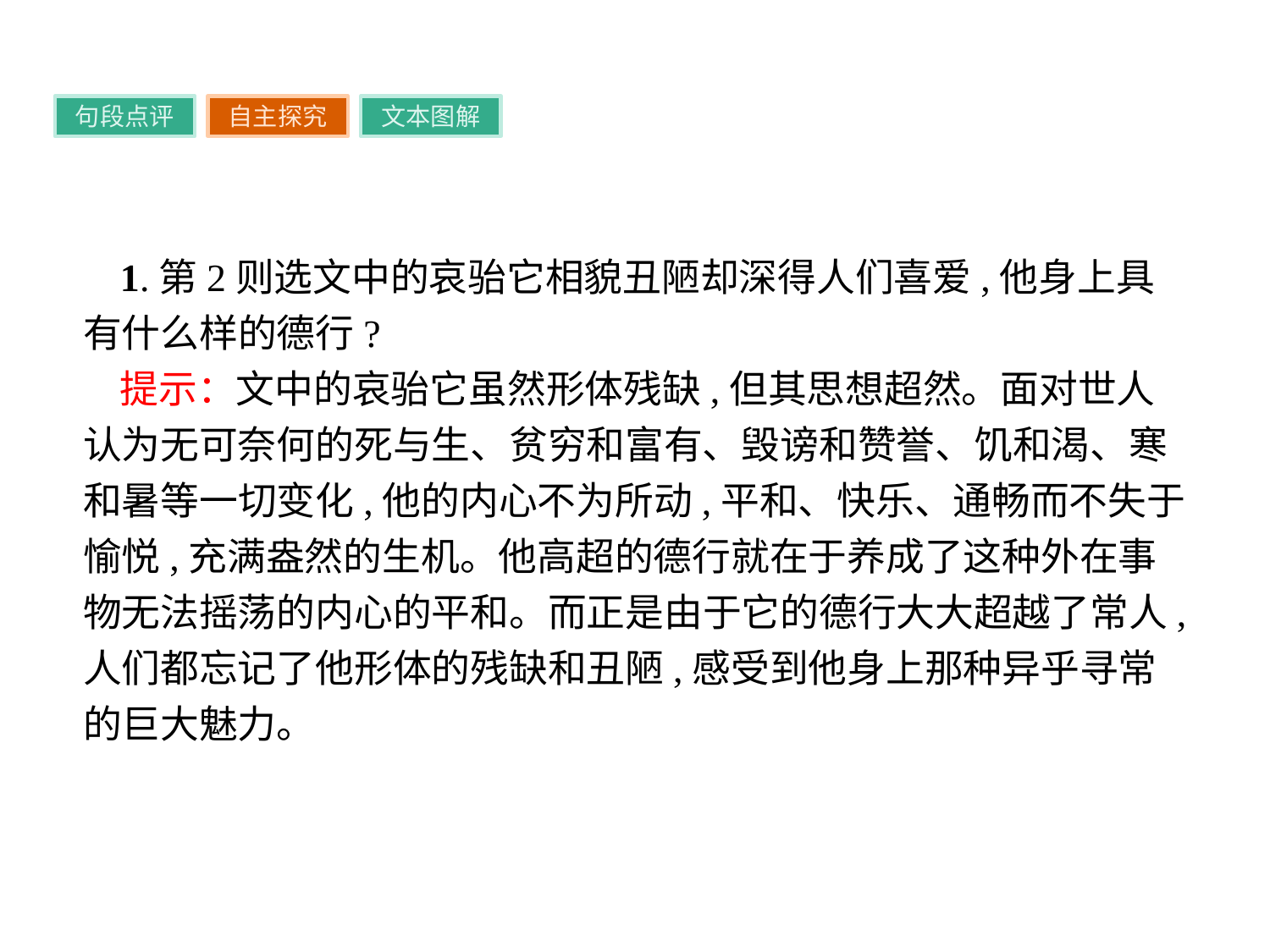

句段点评
自主探究
文本图解
1.第2则选文中的哀骀它相貌丑陋却深得人们喜爱,他身上具有什么样的德行?
提示：文中的哀骀它虽然形体残缺,但其思想超然。面对世人认为无可奈何的死与生、贫穷和富有、毁谤和赞誉、饥和渴、寒和暑等一切变化,他的内心不为所动,平和、快乐、通畅而不失于愉悦,充满盎然的生机。他高超的德行就在于养成了这种外在事物无法摇荡的内心的平和。而正是由于它的德行大大超越了常人,人们都忘记了他形体的残缺和丑陋,感受到他身上那种异乎寻常的巨大魅力。